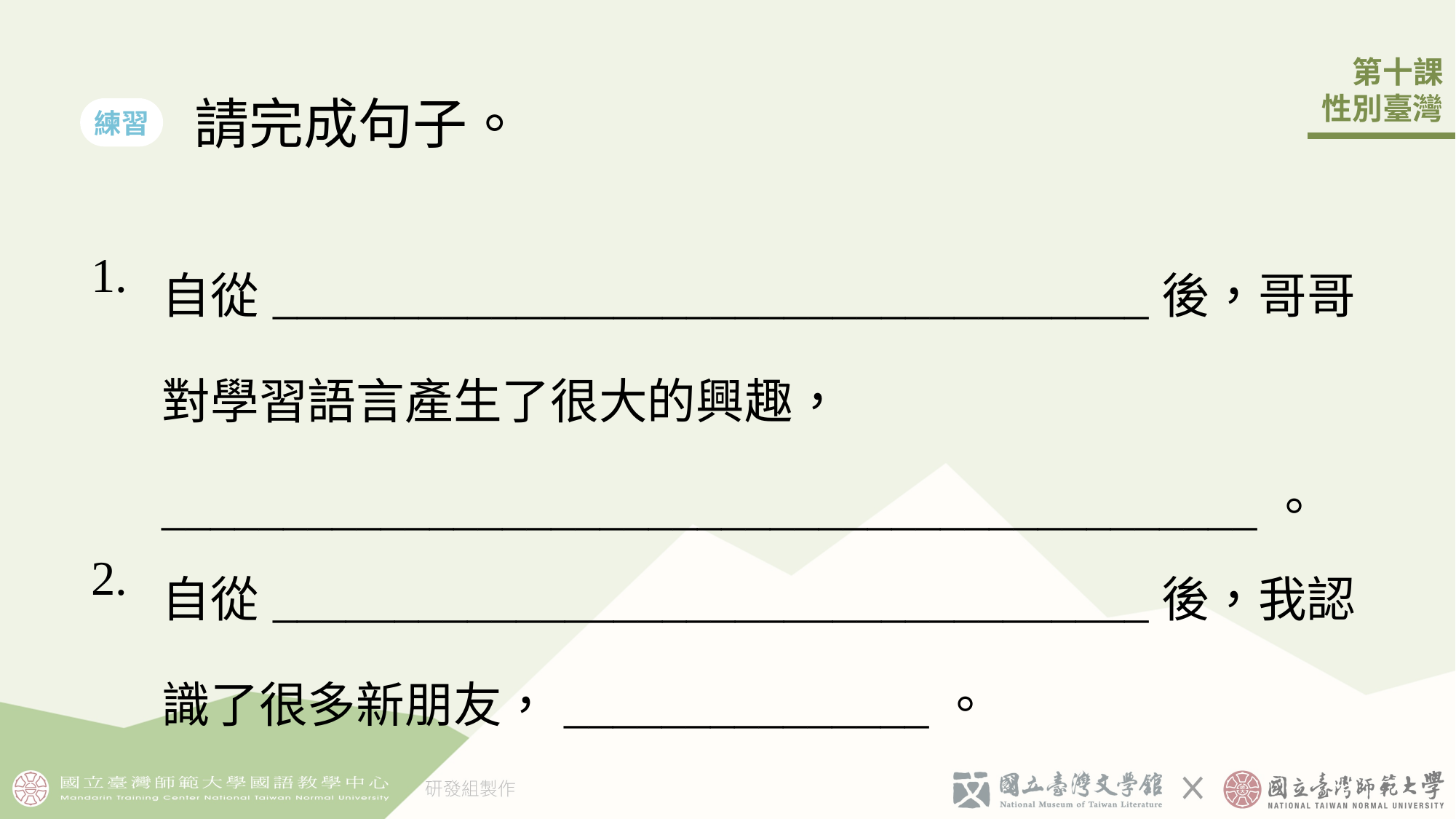

請完成句子。
練習
| 1. | 自從\_\_\_\_\_\_\_\_\_\_\_\_\_\_\_\_\_\_\_\_\_\_\_\_\_\_\_\_\_\_\_\_\_\_\_\_後，哥哥󠇡對學習語言產生了很大的興趣， \_\_\_\_\_\_\_\_\_\_\_\_\_\_\_\_\_\_\_\_\_\_\_\_\_\_\_\_\_\_\_\_\_\_\_\_\_\_\_\_\_\_\_\_\_。 |
| --- | --- |
| 2. | 自從\_\_\_\_\_\_\_\_\_\_\_\_\_\_\_\_\_\_\_\_\_\_\_\_\_\_\_\_\_\_\_\_\_\_\_\_後，我認識了很多新朋友，\_\_\_\_\_\_\_\_\_\_\_\_\_\_\_。 |